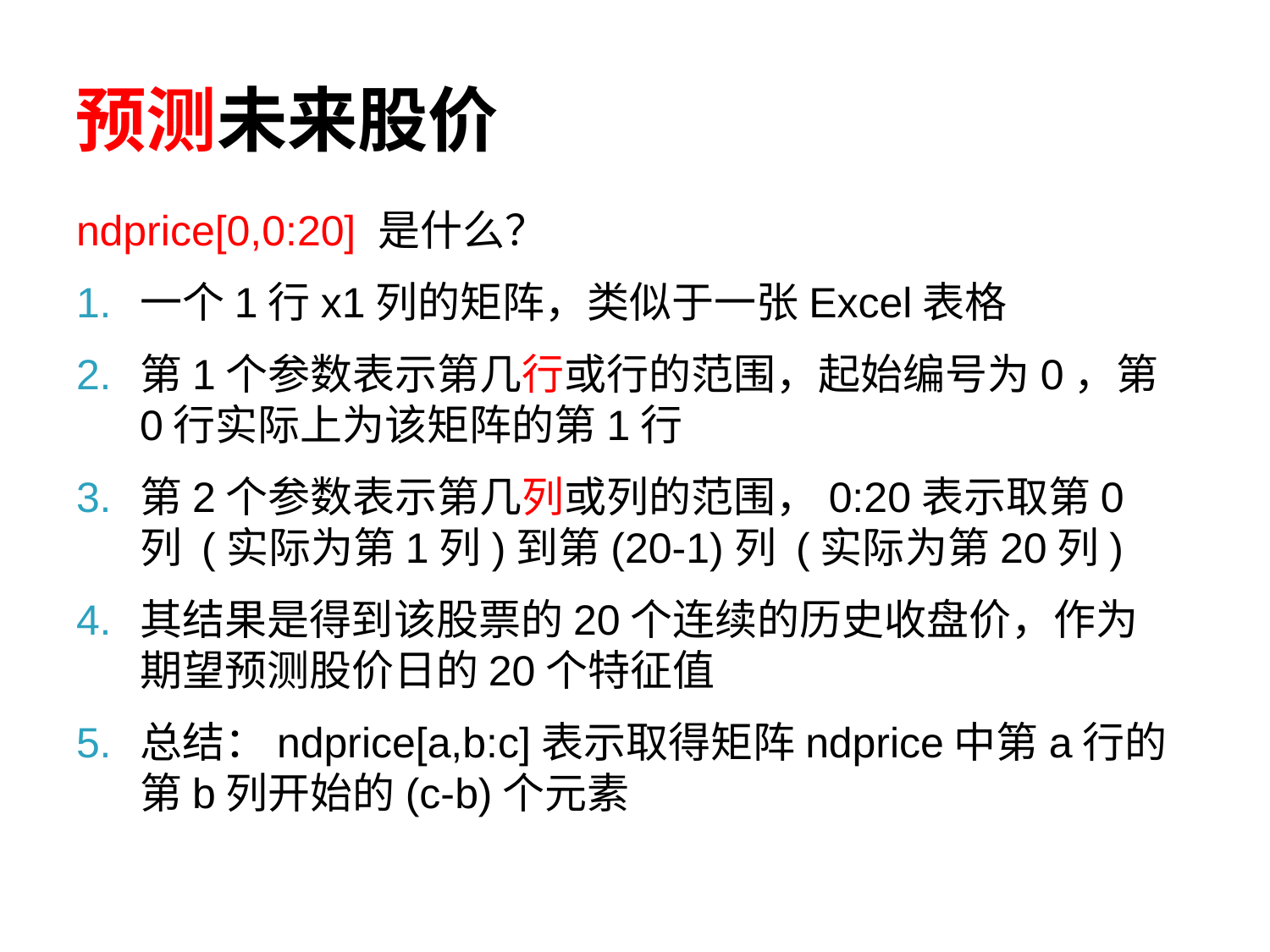

# 预测未来股价
ndprice[0,0:20] 是什么？
一个1行x1列的矩阵，类似于一张Excel表格
第1个参数表示第几行或行的范围，起始编号为0，第0行实际上为该矩阵的第1行
第2个参数表示第几列或列的范围，0:20表示取第0列 (实际为第1列)到第(20-1)列 (实际为第20列)
其结果是得到该股票的20个连续的历史收盘价，作为期望预测股价日的20个特征值
总结：ndprice[a,b:c]表示取得矩阵ndprice中第a行的第b列开始的(c-b)个元素